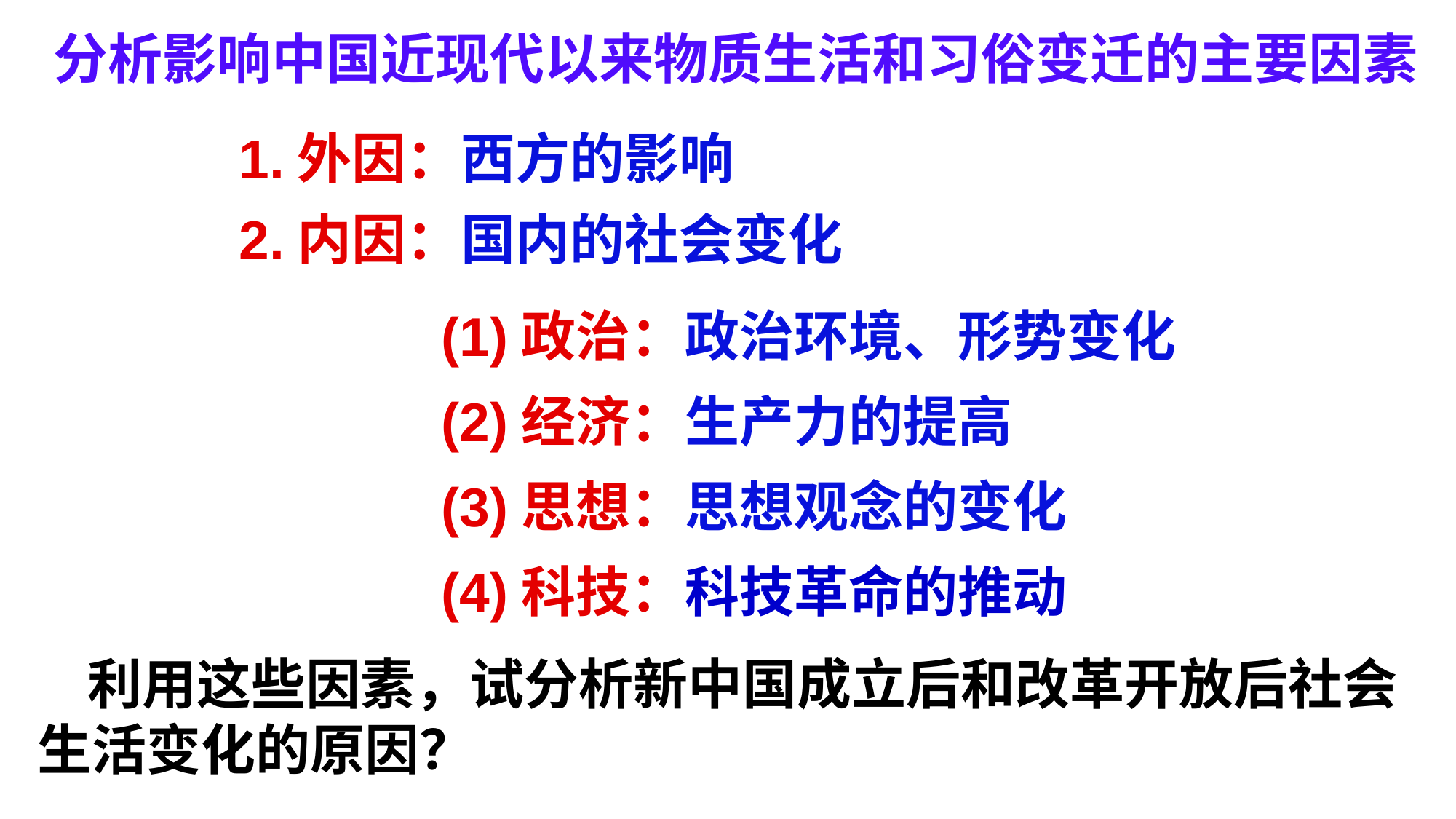

分析影响中国近现代以来物质生活和习俗变迁的主要因素
1.外因：西方的影响
2.内因：国内的社会变化
(1)政治：政治环境、形势变化
(2)经济：生产力的提高
(3)思想：思想观念的变化
(4)科技：科技革命的推动
   利用这些因素，试分析新中国成立后和改革开放后社会生活变化的原因？